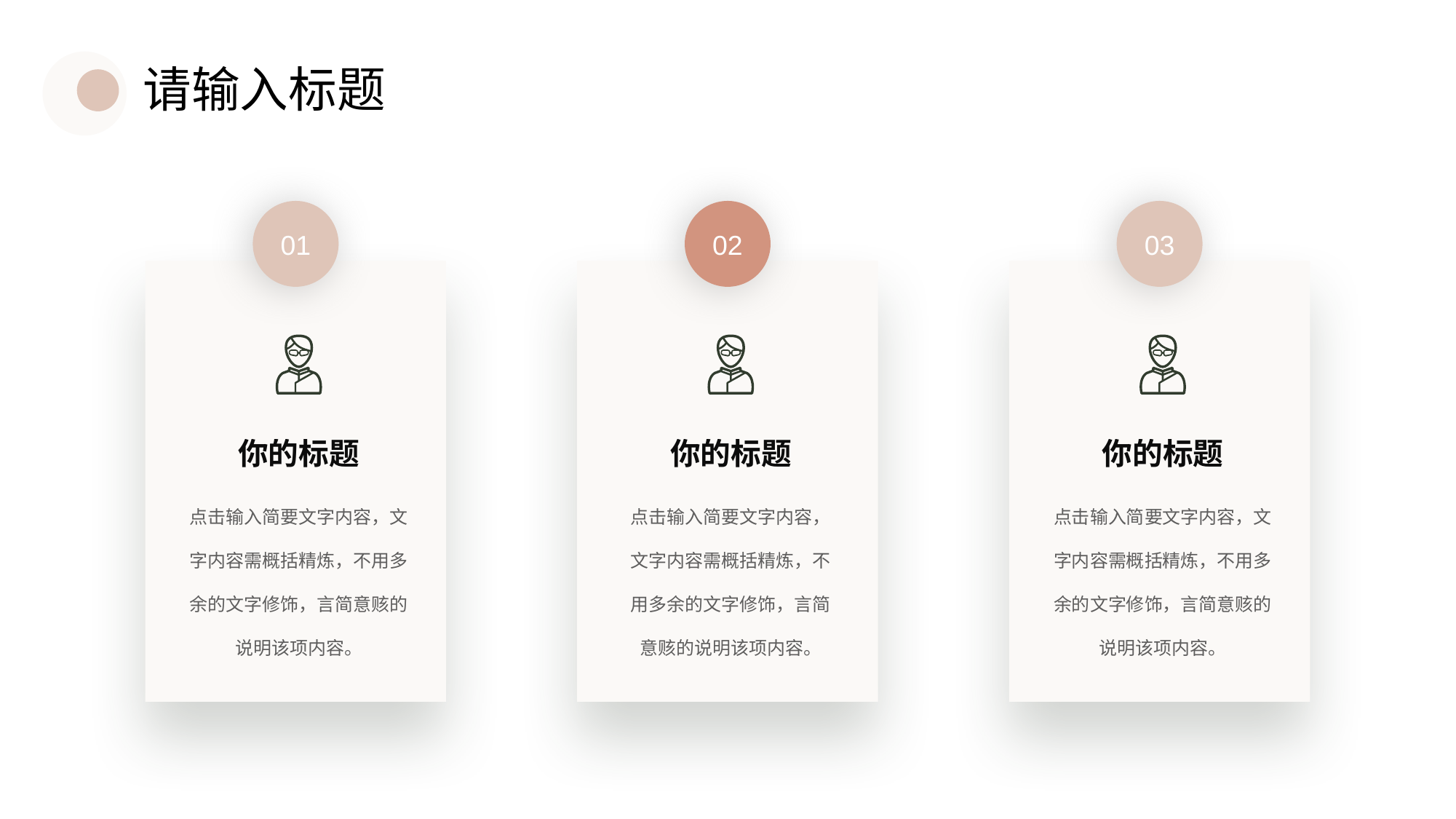

请输入标题
01

你的标题
点击输入简要文字内容，文字内容需概括精炼，不用多余的文字修饰，言简意赅的说明该项内容。
02

你的标题
点击输入简要文字内容，文字内容需概括精炼，不用多余的文字修饰，言简意赅的说明该项内容。
03

你的标题
点击输入简要文字内容，文字内容需概括精炼，不用多余的文字修饰，言简意赅的说明该项内容。